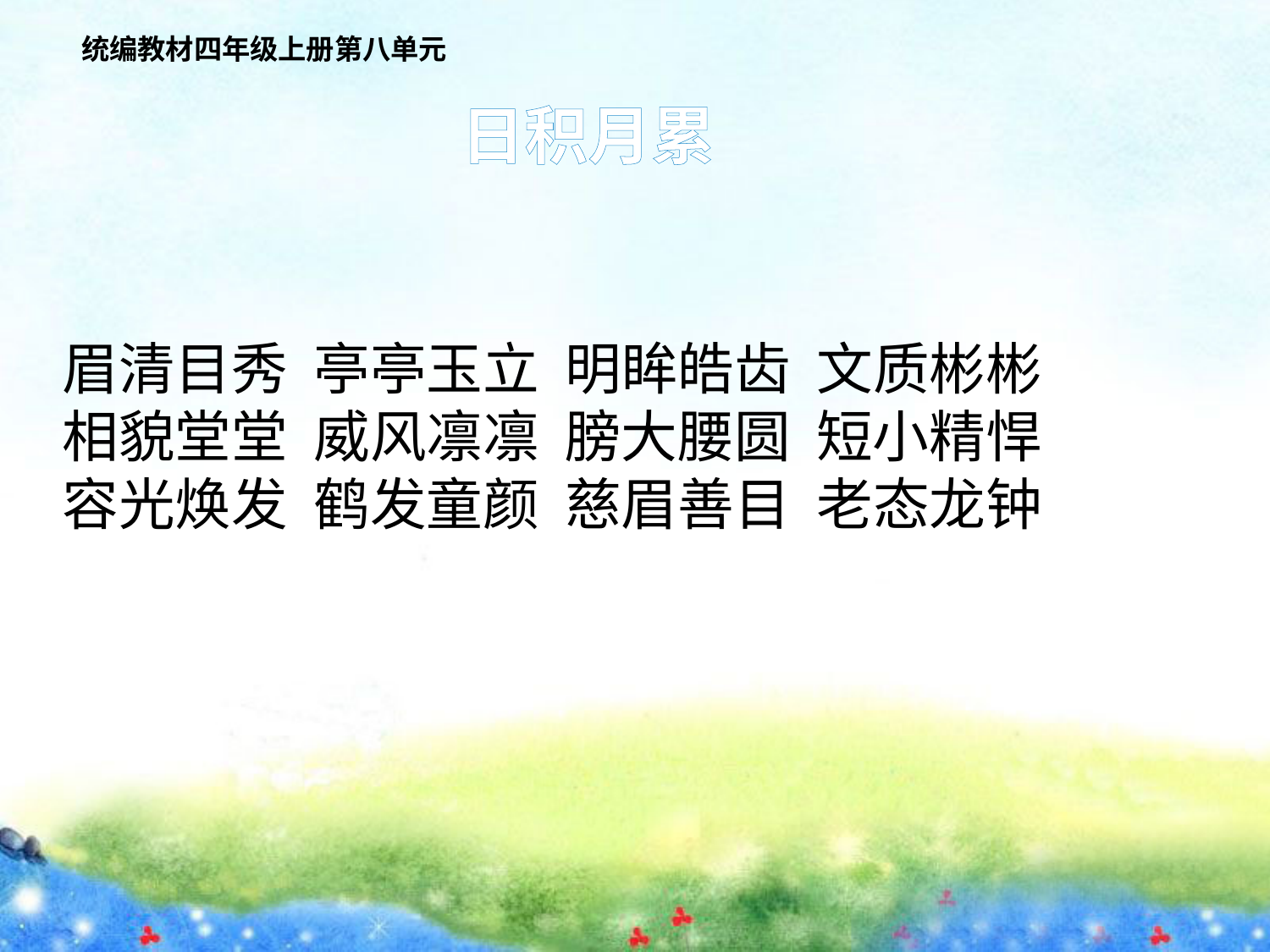

统编教材四年级上册第八单元
日积月累
眉清目秀  亭亭玉立  明眸皓齿  文质彬彬
相貌堂堂  威风凛凛  膀大腰圆  短小精悍
容光焕发  鹤发童颜  慈眉善目  老态龙钟